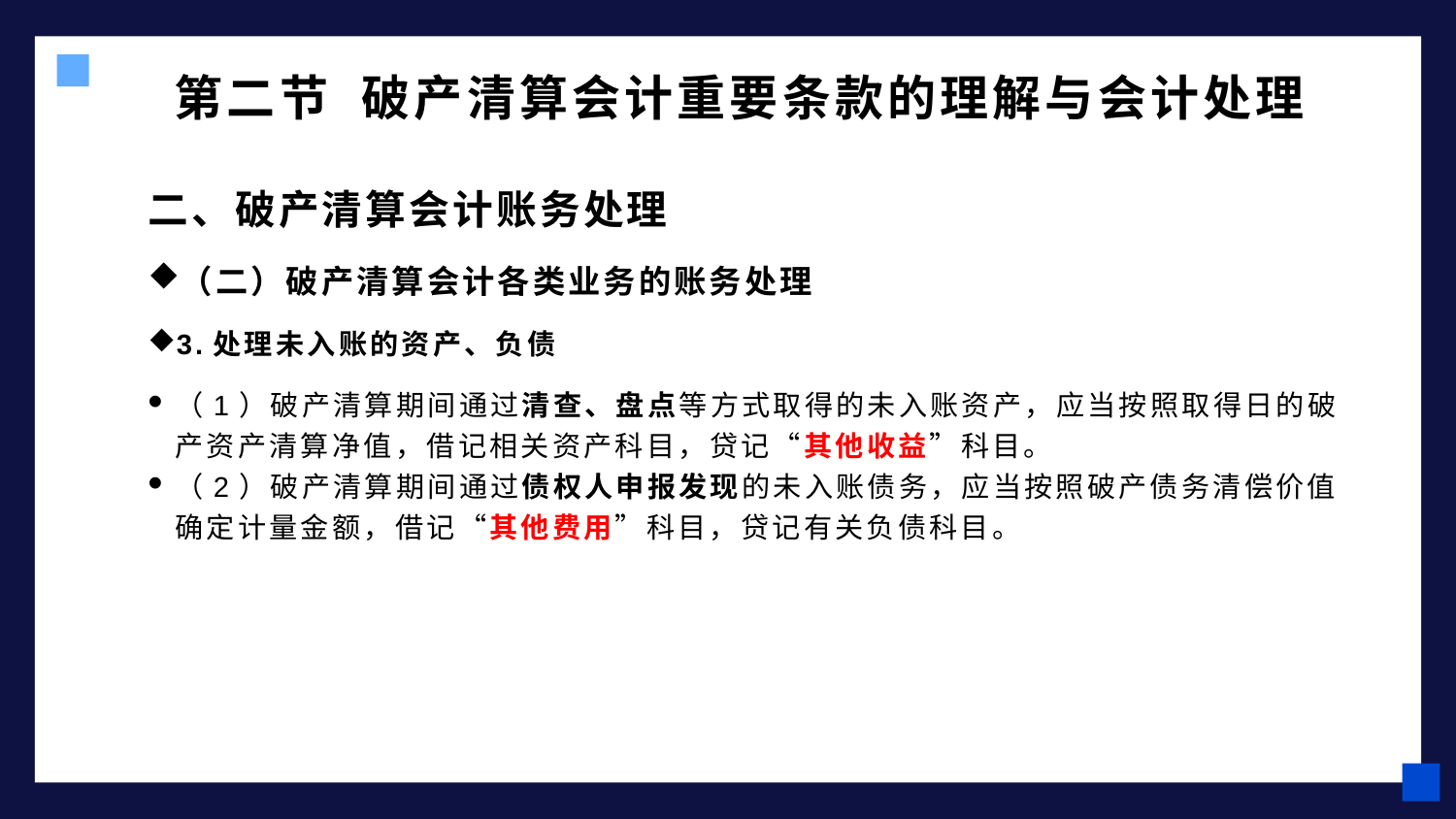

# 第二节  破产清算会计重要条款的理解与会计处理
二、破产清算会计账务处理
（二）破产清算会计各类业务的账务处理
3.处理未入账的资产、负债
（1）破产清算期间通过清查、盘点等方式取得的未入账资产，应当按照取得日的破产资产清算净值，借记相关资产科目，贷记“其他收益”科目。
（2）破产清算期间通过债权人申报发现的未入账债务，应当按照破产债务清偿价值确定计量金额，借记“其他费用”科目，贷记有关负债科目。